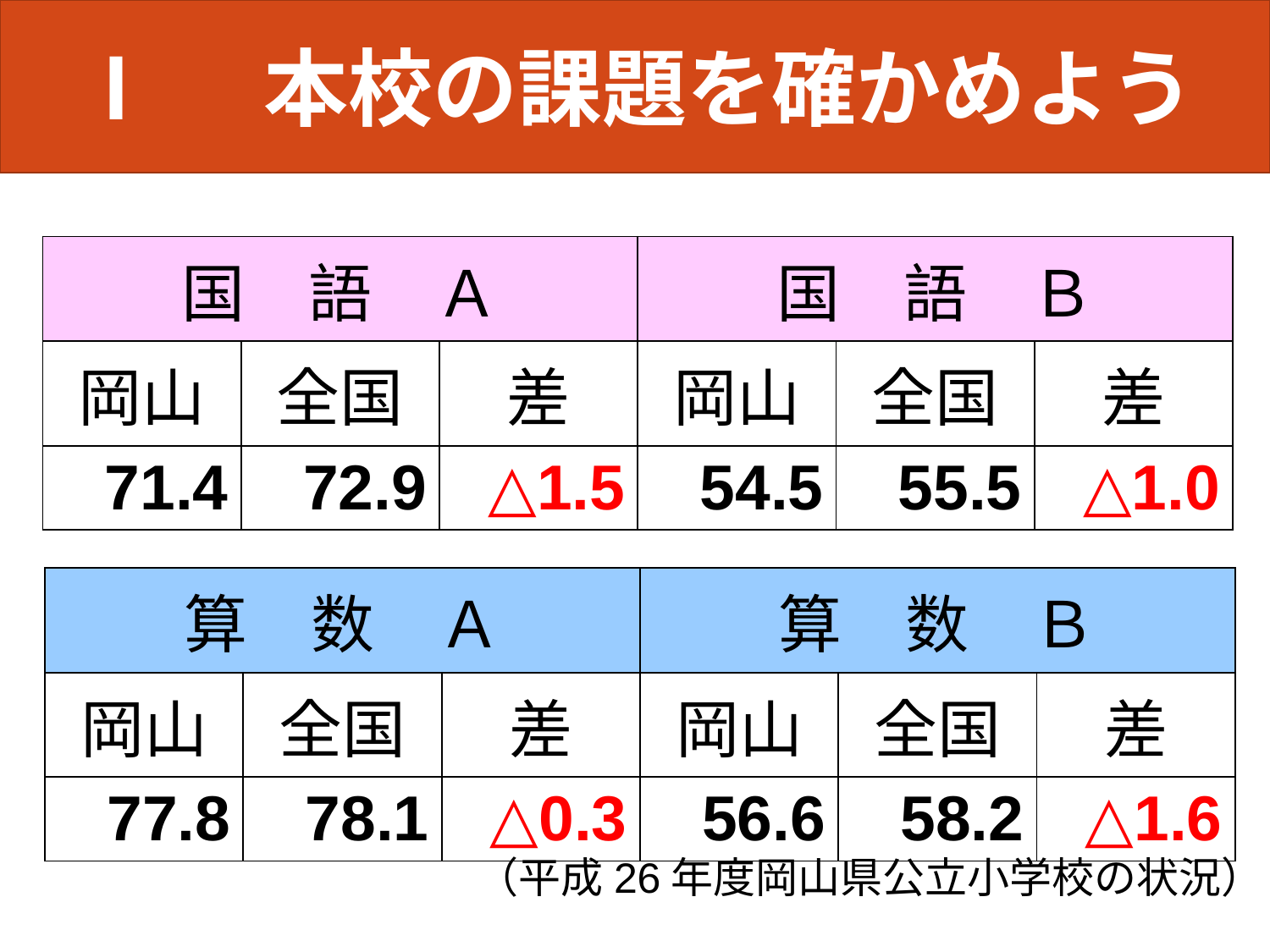

Ⅰ　本校の課題を確かめよう
| 国　語　Ａ |  |  | 国　語　Ｂ |  |  |
| --- | --- | --- | --- | --- | --- |
| 岡山 | 全国 | 差 | 岡山 | 全国 | 差 |
| 71.4 | 72.9 | △1.5 | 54.5 | 55.5 | △1.0 |
| 算　数　Ａ |  |  | 算　数　Ｂ |  |  |
| --- | --- | --- | --- | --- | --- |
| 岡山 | 全国 | 差 | 岡山 | 全国 | 差 |
| 77.8 | 78.1 | △0.3 | 56.6 | 58.2 | △1.6 |
　（平成26年度岡山県公立小学校の状況）